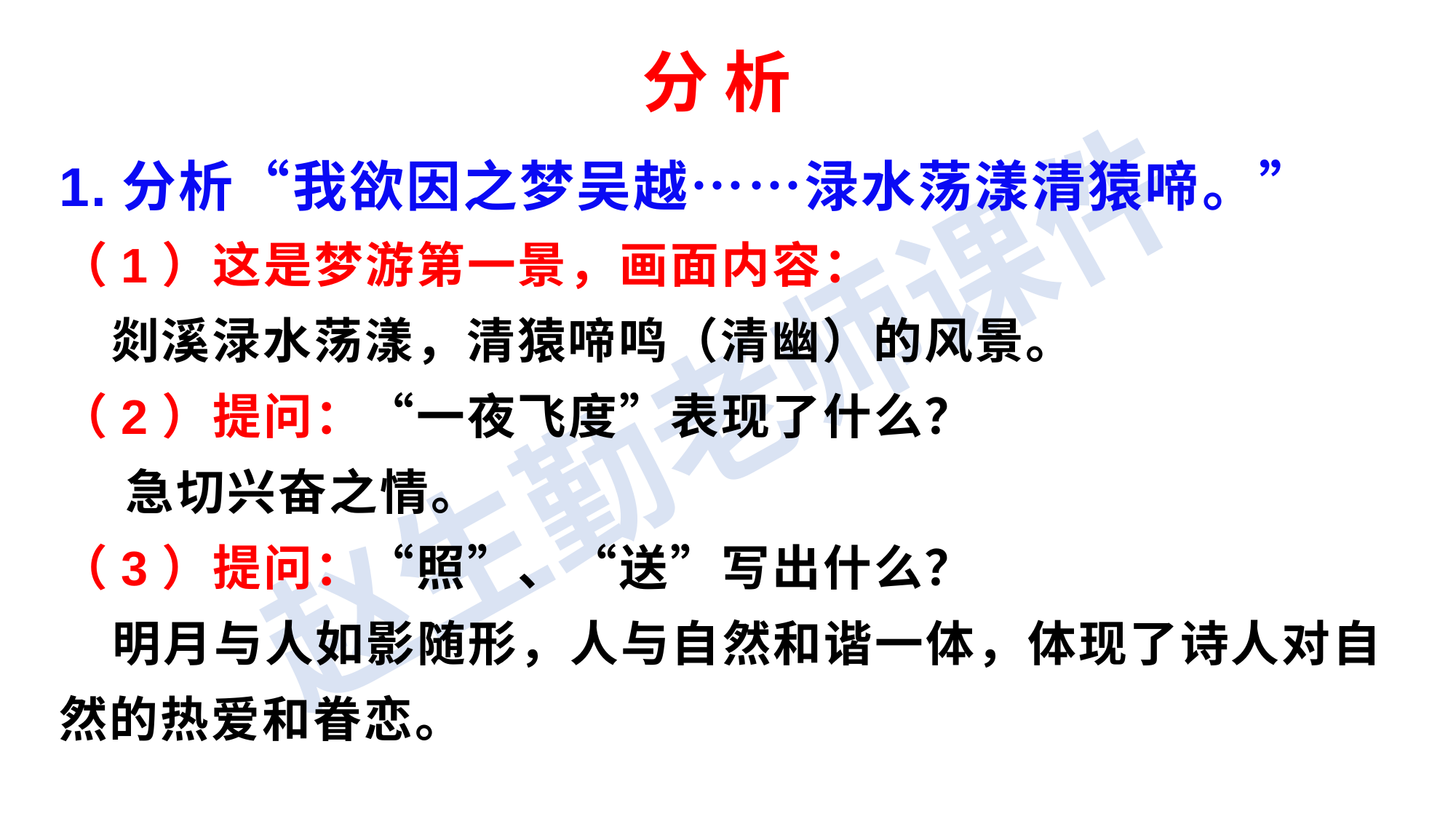

分 析
1.分析“我欲因之梦吴越……渌水荡漾清猿啼。”
（1）这是梦游第一景，画面内容：
   剡溪渌水荡漾，清猿啼鸣（清幽）的风景。
（2）提问：“一夜飞度”表现了什么？
     急切兴奋之情。
（3）提问：“照”、“送”写出什么？
    明月与人如影随形，人与自然和谐一体，体现了诗人对自然的热爱和眷恋。